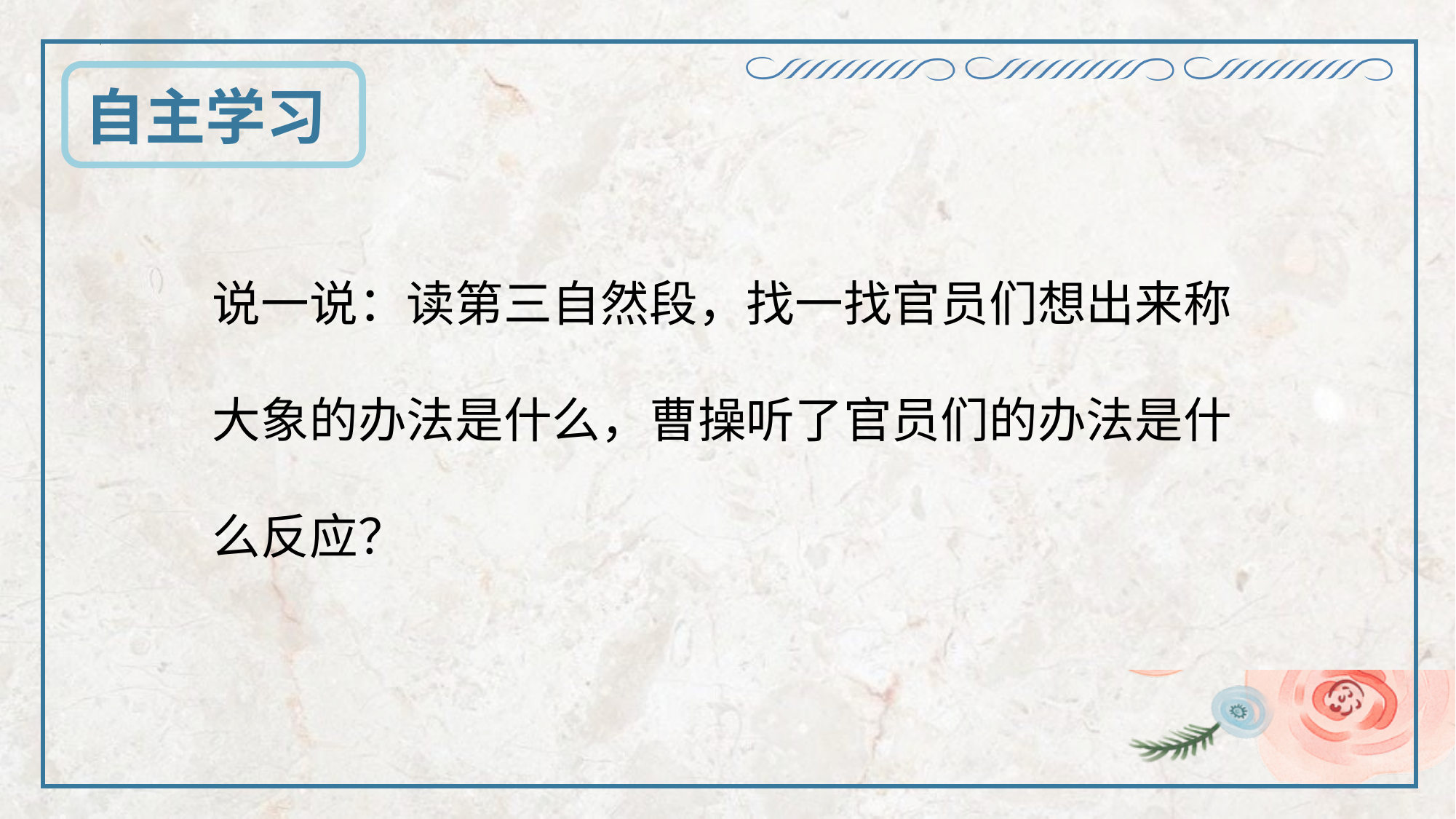

自主学习
说一说：读第三自然段，找一找官员们想出来称

大象的办法是什么，曹操听了官员们的办法是什

么反应？